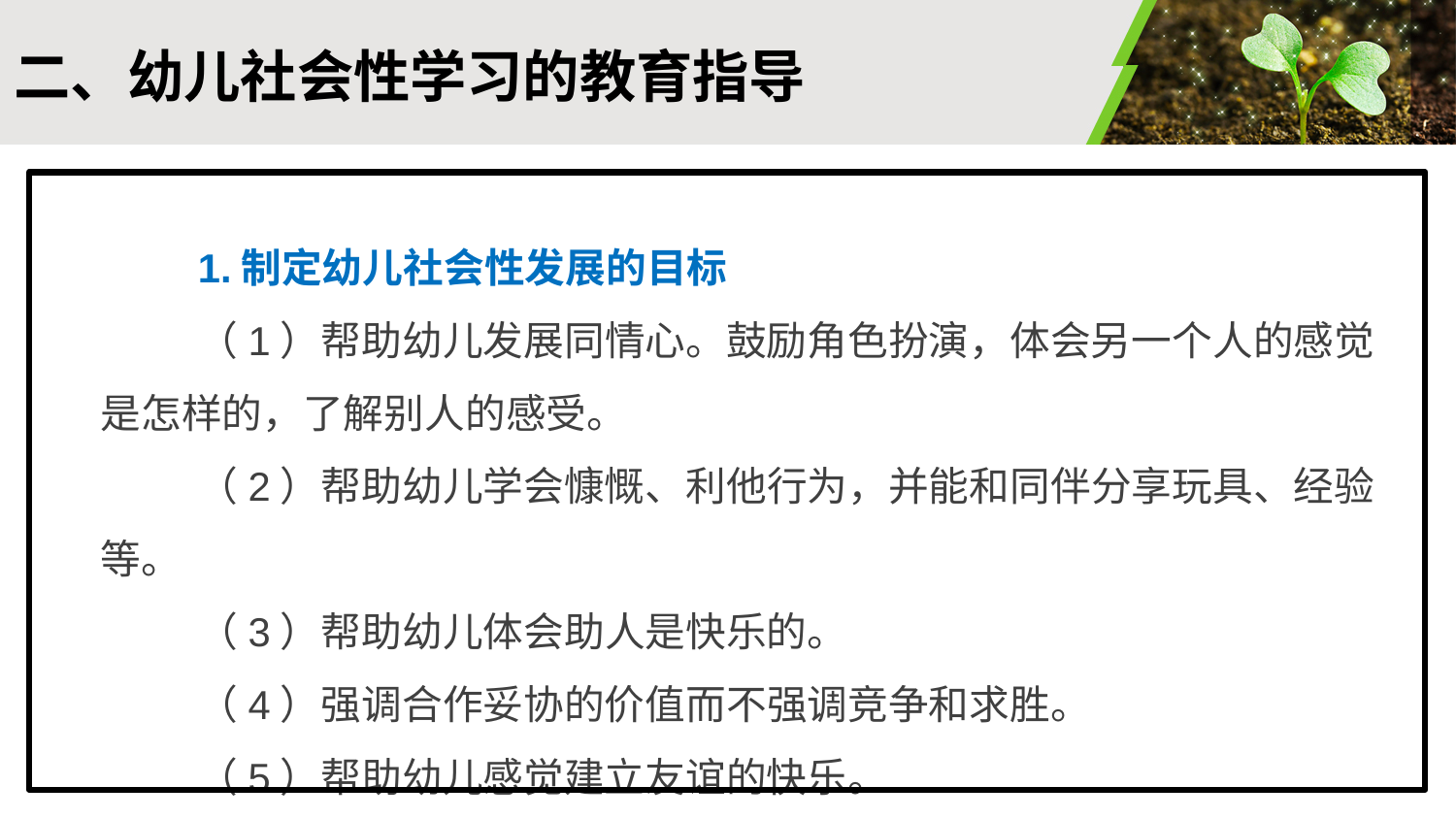

二、幼儿社会性学习的教育指导

1.制定幼儿社会性发展的目标
（1）帮助幼儿发展同情心。鼓励角色扮演，体会另一个人的感觉是怎样的，了解别人的感受。
（2）帮助幼儿学会慷慨、利他行为，并能和同伴分享玩具、经验等。
（3）帮助幼儿体会助人是快乐的。
（4）强调合作妥协的价值而不强调竞争和求胜。
（5）帮助幼儿感觉建立友谊的快乐。